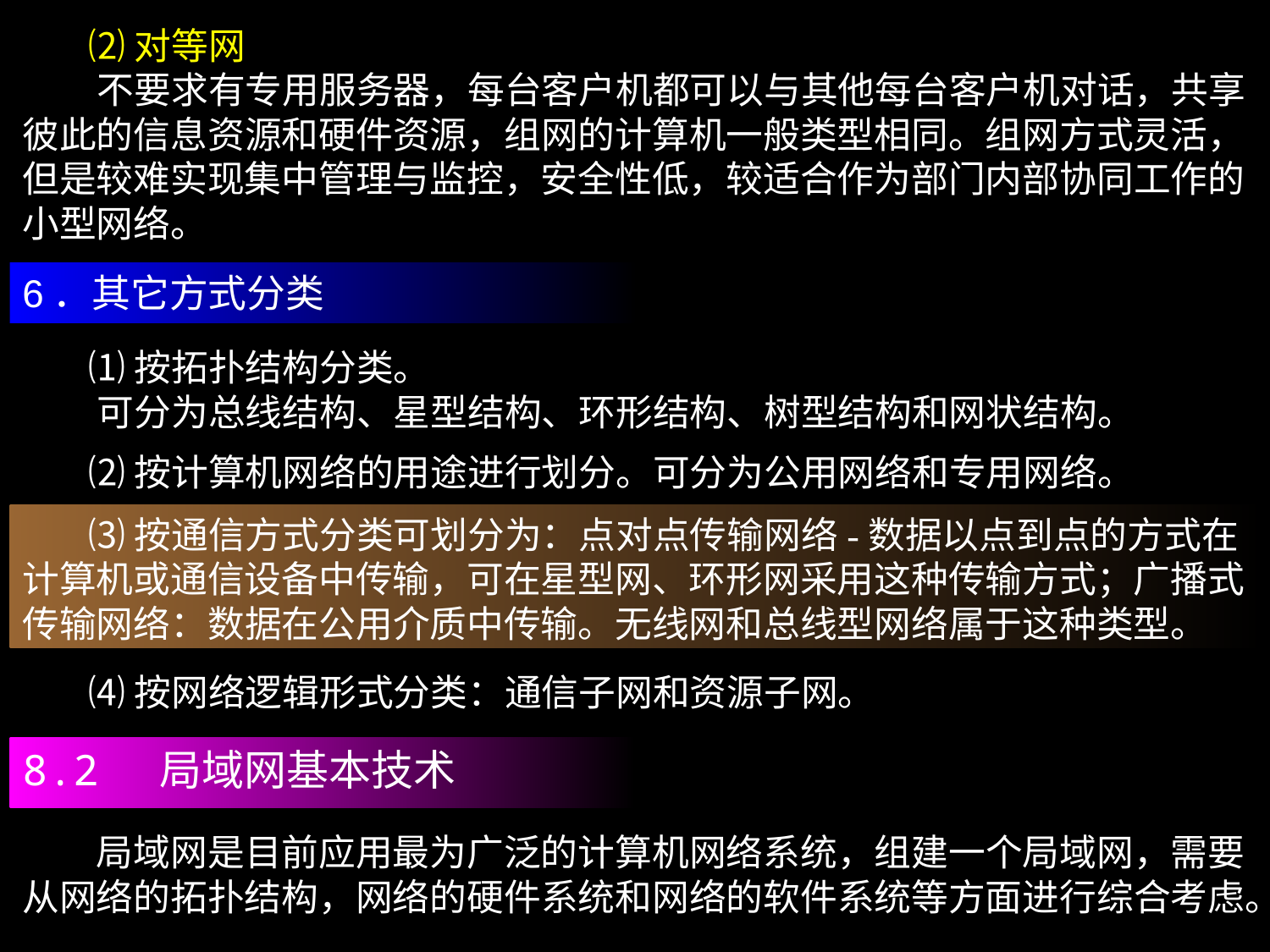

⑵对等网
        不要求有专用服务器，每台客户机都可以与其他每台客户机对话，共享彼此的信息资源和硬件资源，组网的计算机一般类型相同。组网方式灵活，但是较难实现集中管理与监控，安全性低，较适合作为部门内部协同工作的小型网络。
6．其它方式分类
        ⑴按拓扑结构分类。
        可分为总线结构、星型结构、环形结构、树型结构和网状结构。
        ⑵按计算机网络的用途进行划分。可分为公用网络和专用网络。
        ⑶按通信方式分类可划分为：点对点传输网络-数据以点到点的方式在计算机或通信设备中传输，可在星型网、环形网采用这种传输方式；广播式传输网络：数据在公用介质中传输。无线网和总线型网络属于这种类型。
        ⑷按网络逻辑形式分类：通信子网和资源子网。
8.2  局域网基本技术
　　局域网是目前应用最为广泛的计算机网络系统，组建一个局域网，需要从网络的拓扑结构，网络的硬件系统和网络的软件系统等方面进行综合考虑。